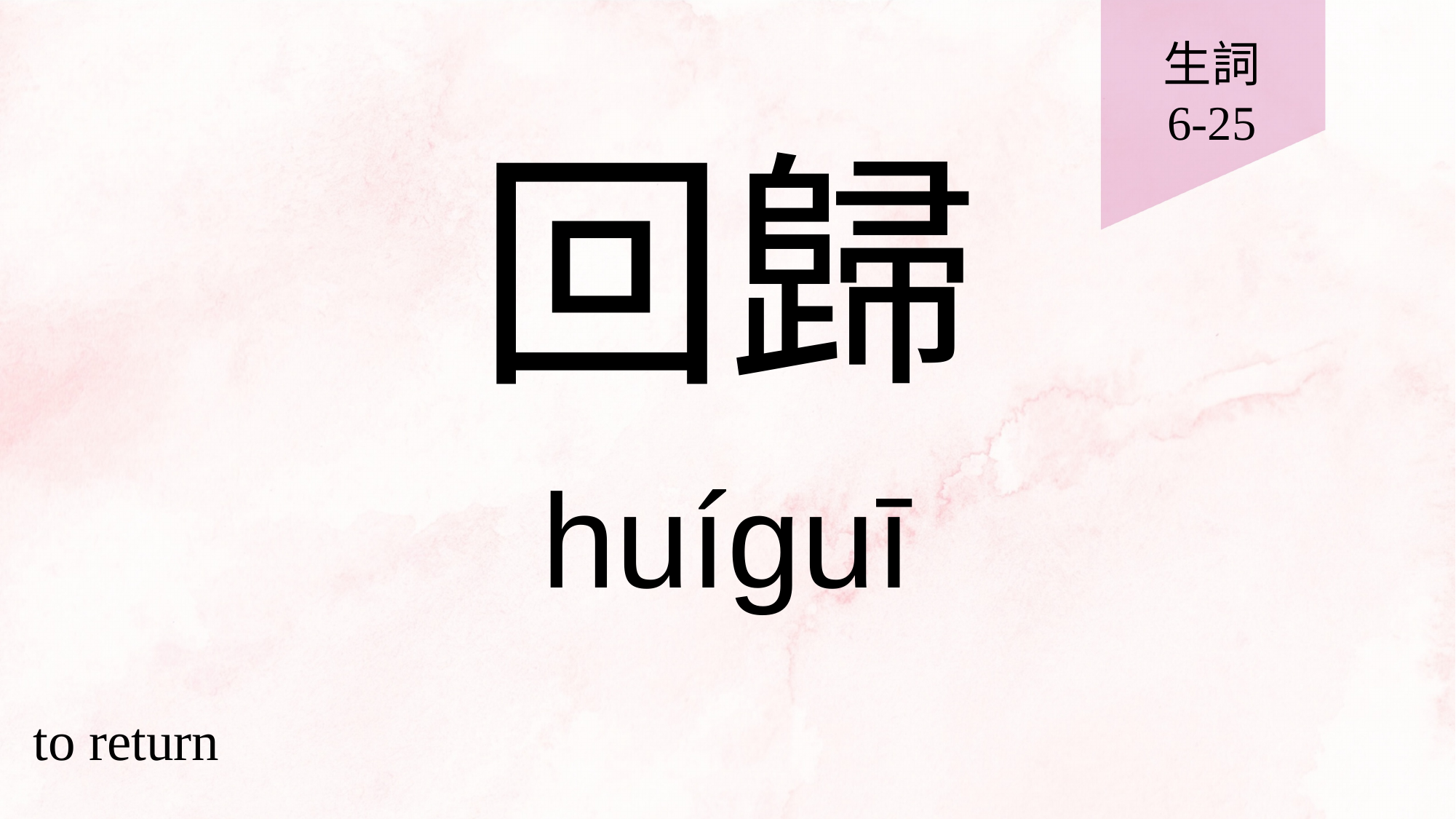

生詞
6-25
# 回歸
huíguī
to return